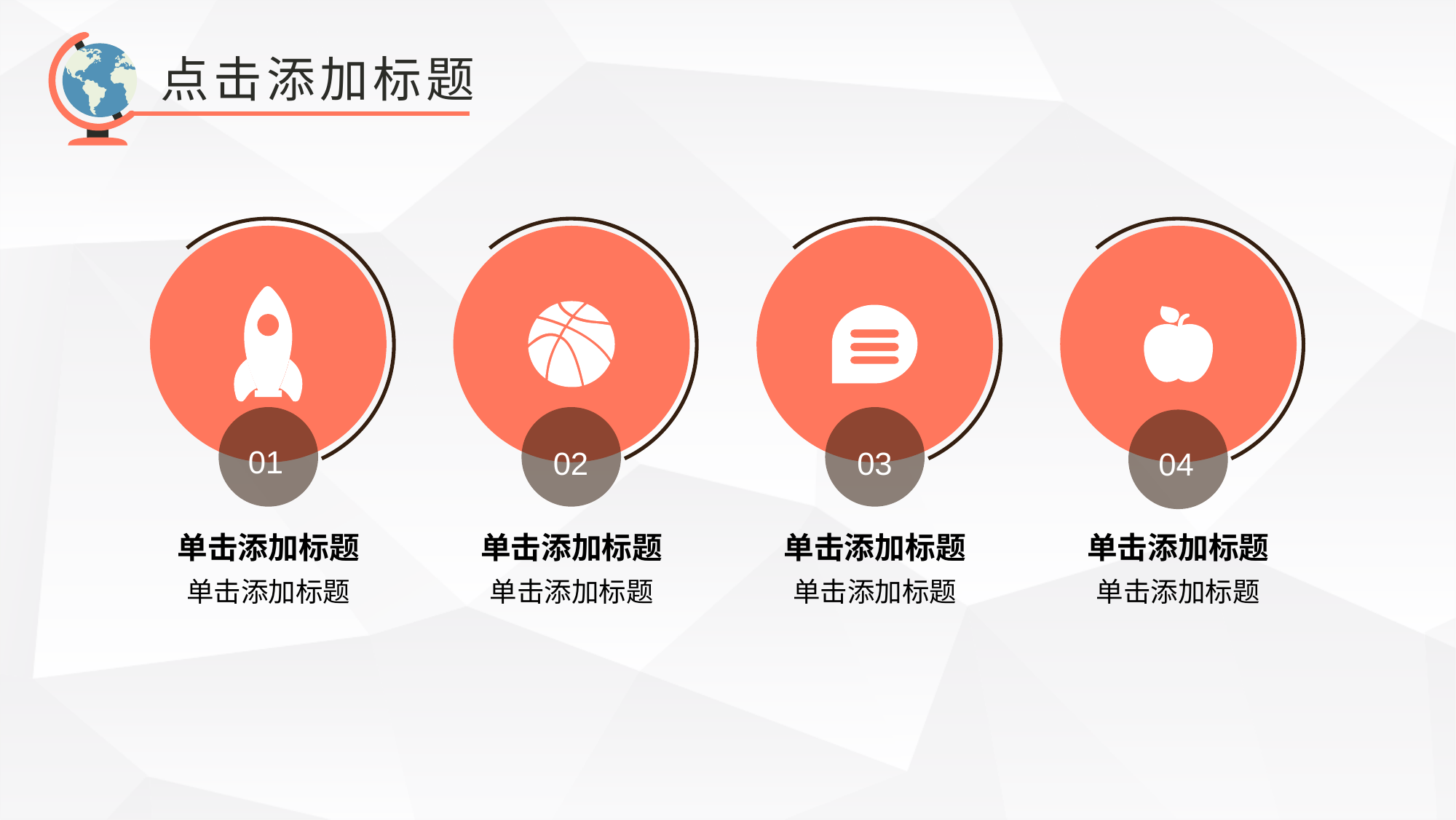

点击添加标题

01
03
02
04
单击添加标题
单击添加标题
单击添加标题
单击添加标题
单击添加标题
单击添加标题
单击添加标题
单击添加标题